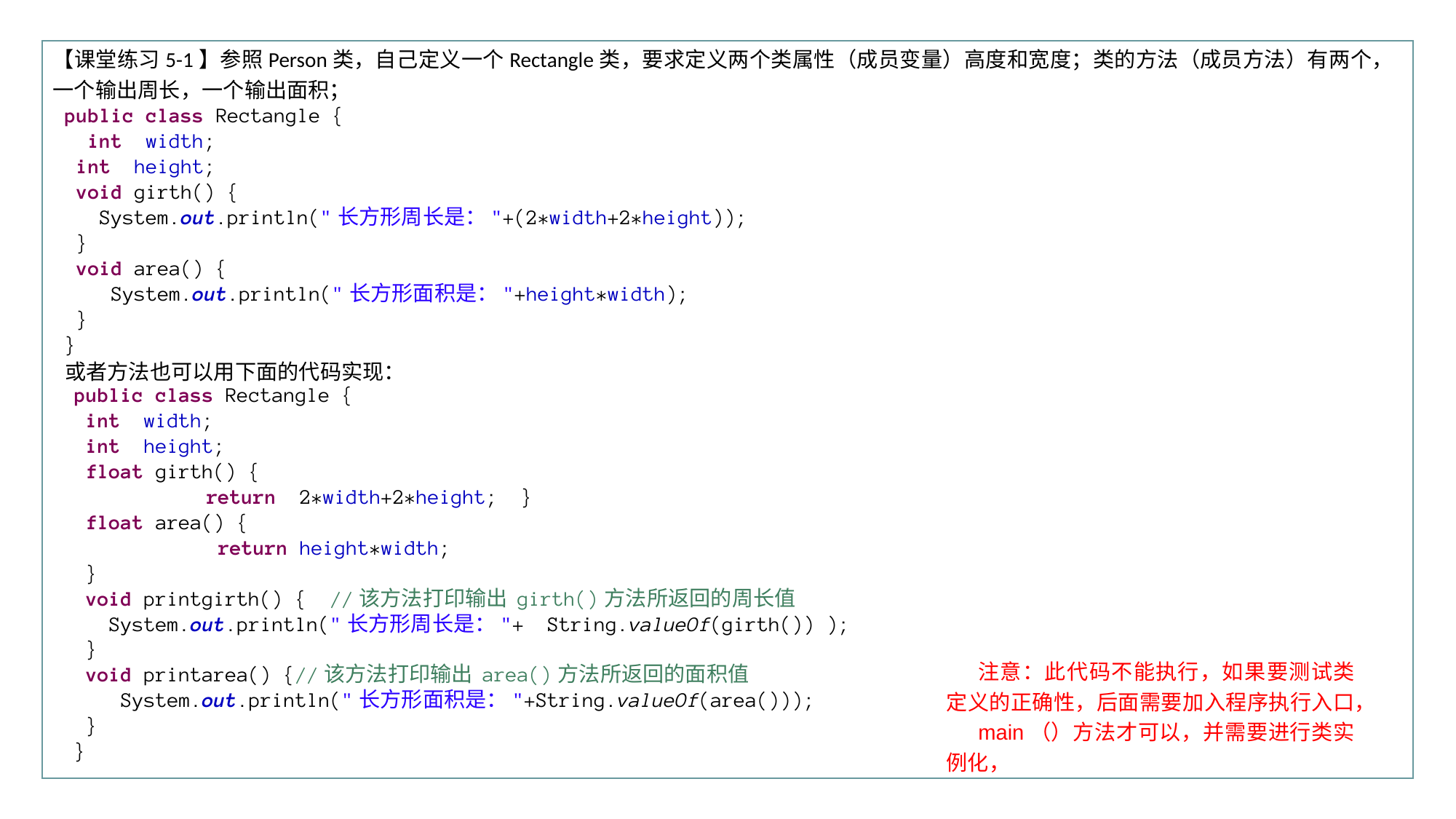

行业PPT模板http://www.XX.com/hangye/
【课堂练习5-1】参照Person类，自己定义一个Rectangle类，要求定义两个类属性（成员变量）高度和宽度；类的方法（成员方法）有两个，一个输出周长，一个输出面积；

public class Rectangle {
  int  width;
 int  height;
 void girth() {
   System.out.println("长方形周长是："+(2*width+2*height));
 }
 void area() {
    System.out.println("长方形面积是："+height*width);
 }
}
或者方法也可以用下面的代码实现：
public class Rectangle {
 int  width;
 int  height;
 float girth() {
	  return  2*width+2*height;  }
 float area() {
	   return height*width;
 }
 void printgirth() {  //该方法打印输出 girth()方法所返回的周长值
   System.out.println("长方形周长是："+  String.valueOf(girth()) );
 }
 void printarea() {//该方法打印输出 area()方法所返回的面积值
    System.out.println("长方形面积是："+String.valueOf(area()));
 }
}
注意：此代码不能执行，如果要测试类定义的正确性，后面需要加入程序执行入口，
main（）方法才可以，并需要进行类实例化，